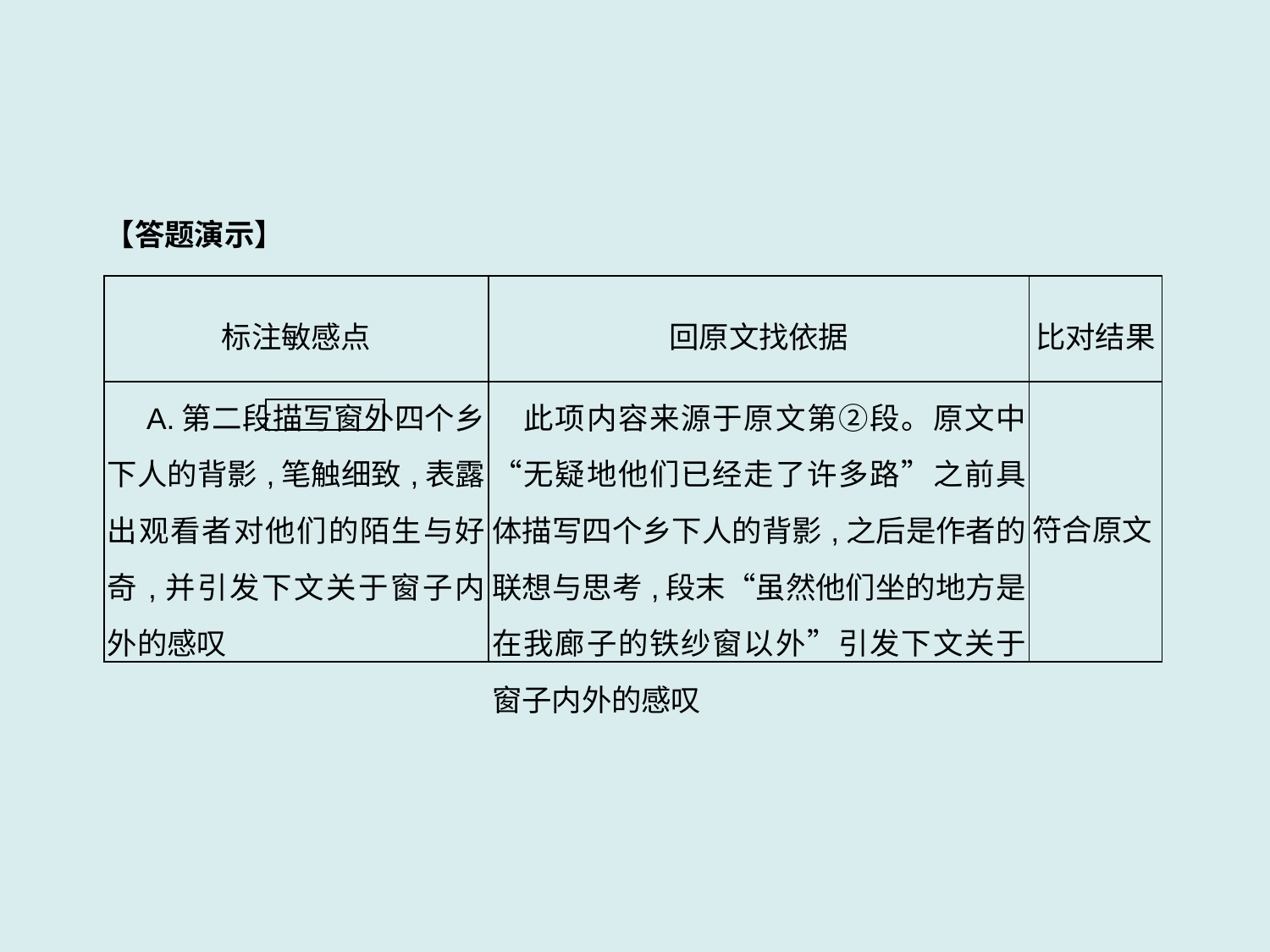

【答题演示】
| 标注敏感点 | 回原文找依据 | 比对结果 |
| --- | --- | --- |
| A.第二段描写窗外四个乡下人的背影,笔触细致,表露出观看者对他们的陌生与好奇,并引发下文关于窗子内外的感叹 | 此项内容来源于原文第②段。原文中“无疑地他们已经走了许多路”之前具体描写四个乡下人的背影,之后是作者的联想与思考,段末“虽然他们坐的地方是在我廊子的铁纱窗以外”引发下文关于窗子内外的感叹 | 符合原文 |